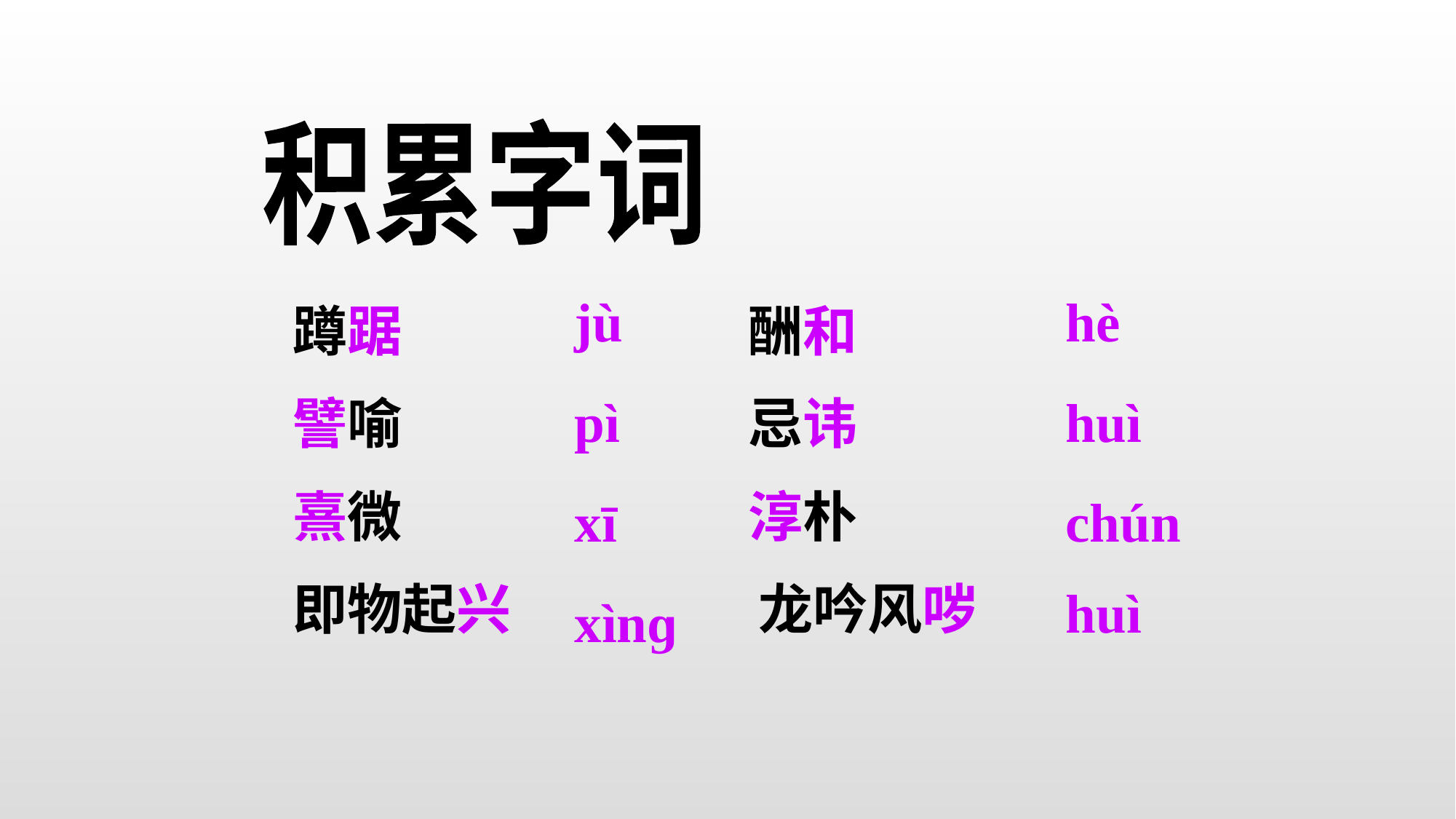

积累字词
jù
hè
蹲踞                            酬和
譬喻                            忌讳
熹微                            淳朴
即物起兴                    龙吟风哕
pì
huì
xī
chún
huì
xìnɡ